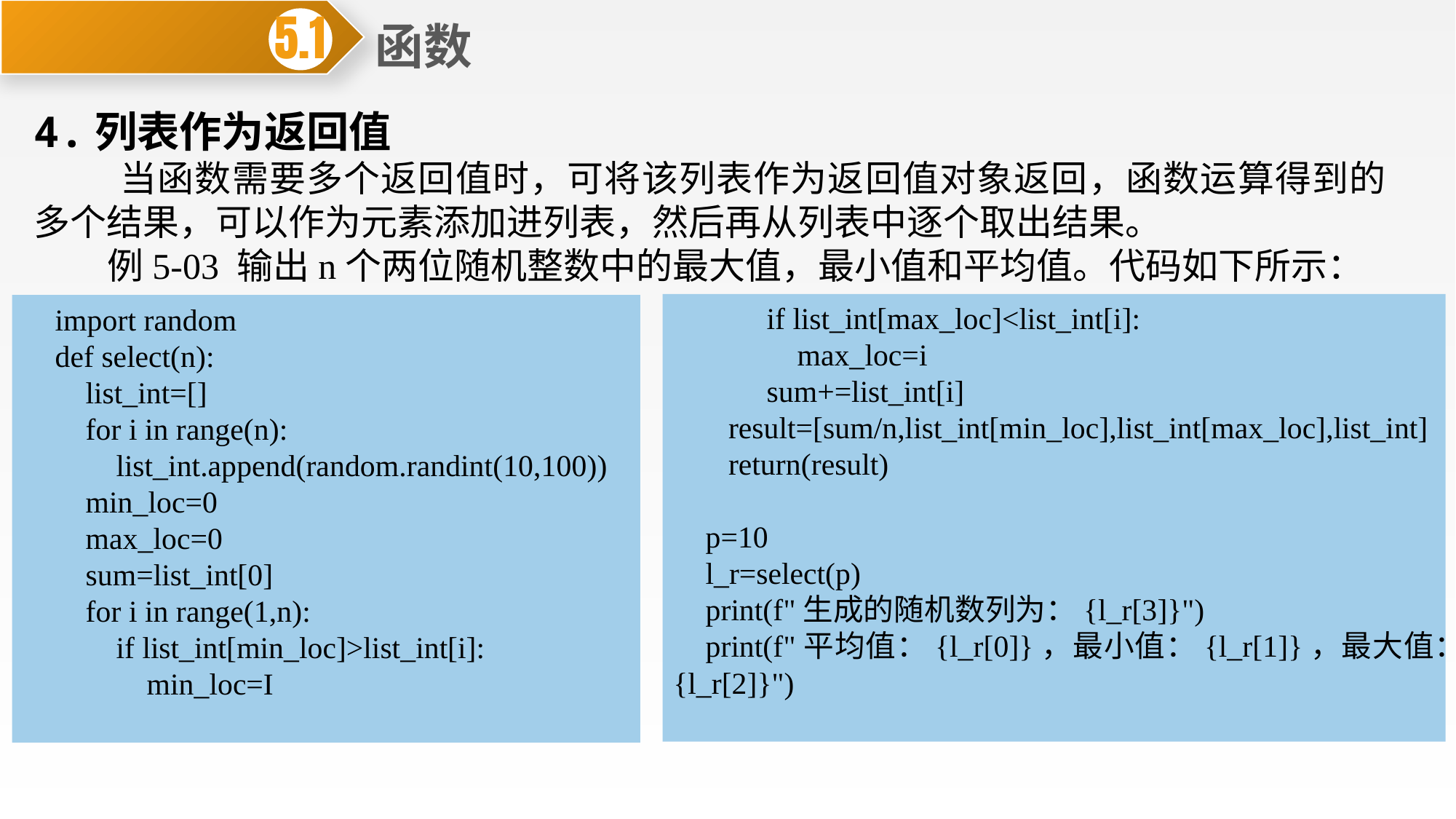

函数

5.1
4.列表作为返回值
     当函数需要多个返回值时，可将该列表作为返回值对象返回，函数运算得到的多个结果，可以作为元素添加进列表，然后再从列表中逐个取出结果。
    例5-03 输出n个两位随机整数中的最大值，最小值和平均值。代码如下所示：

        if list_int[max_loc]<list_int[i]:
            max_loc=i
        sum+=list_int[i]
   result=[sum/n,list_int[min_loc],list_int[max_loc],list_int]
   return(result)

p=10
l_r=select(p)
print(f"生成的随机数列为：{l_r[3]}")
print(f"平均值：{l_r[0]}，最小值：{l_r[1]}，最大值：{l_r[2]}")

import random
def select(n):
    list_int=[]
    for i in range(n):
        list_int.append(random.randint(10,100))
    min_loc=0
    max_loc=0
    sum=list_int[0]
    for i in range(1,n):
        if list_int[min_loc]>list_int[i]:
            min_loc=I